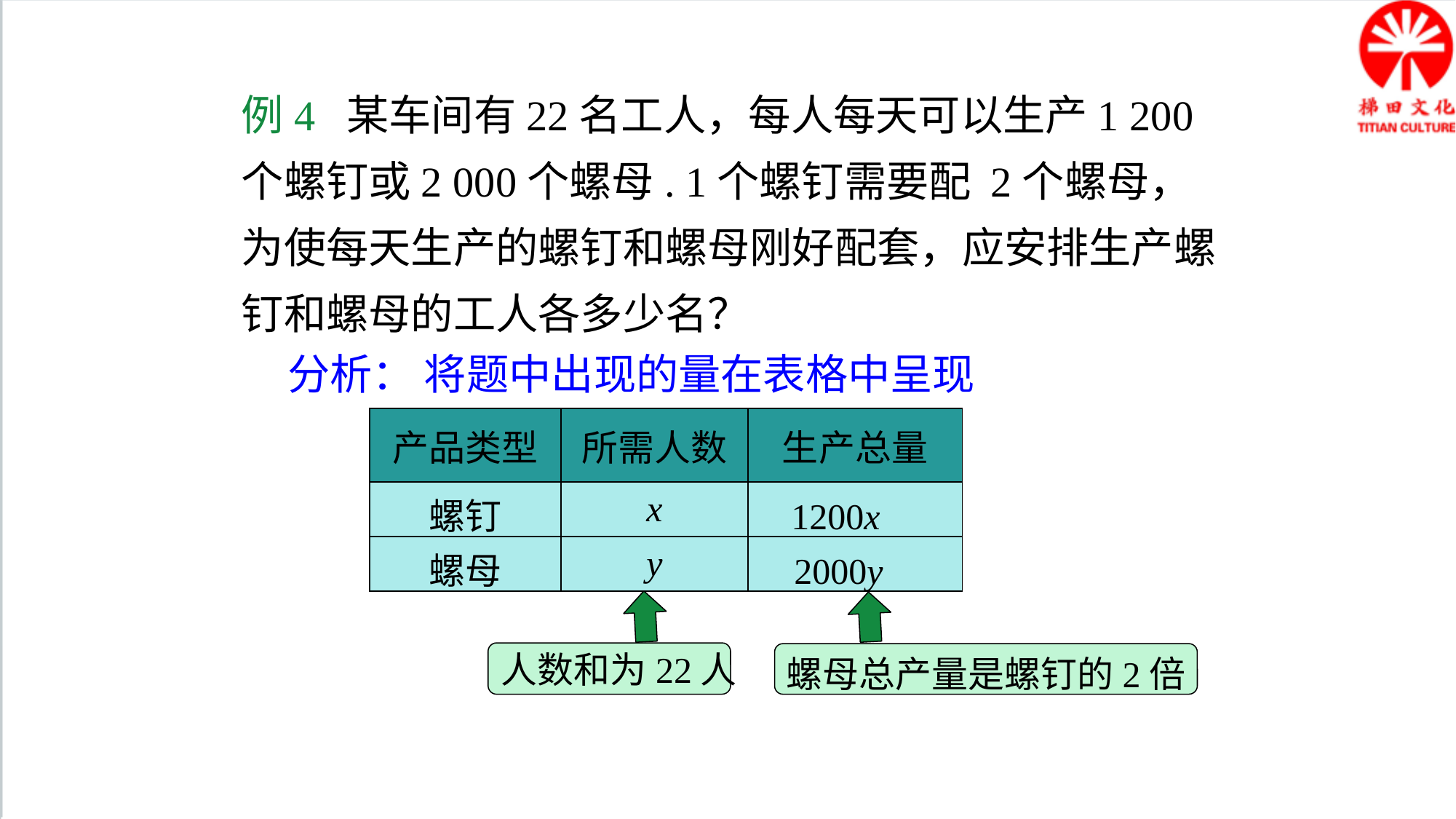

例4  某车间有22名工人，每人每天可以生产1 200个螺钉或2 000个螺母. 1个螺钉需要配 2个螺母，为使每天生产的螺钉和螺母刚好配套，应安排生产螺钉和螺母的工人各多少名？
分析： 将题中出现的量在表格中呈现
| 产品类型 | 所需人数 | 生产总量 |
| --- | --- | --- |
| 螺钉 | x |  |
| 螺母 | y |  |
1200x
2000y

人数和为22人
螺母总产量是螺钉的2倍